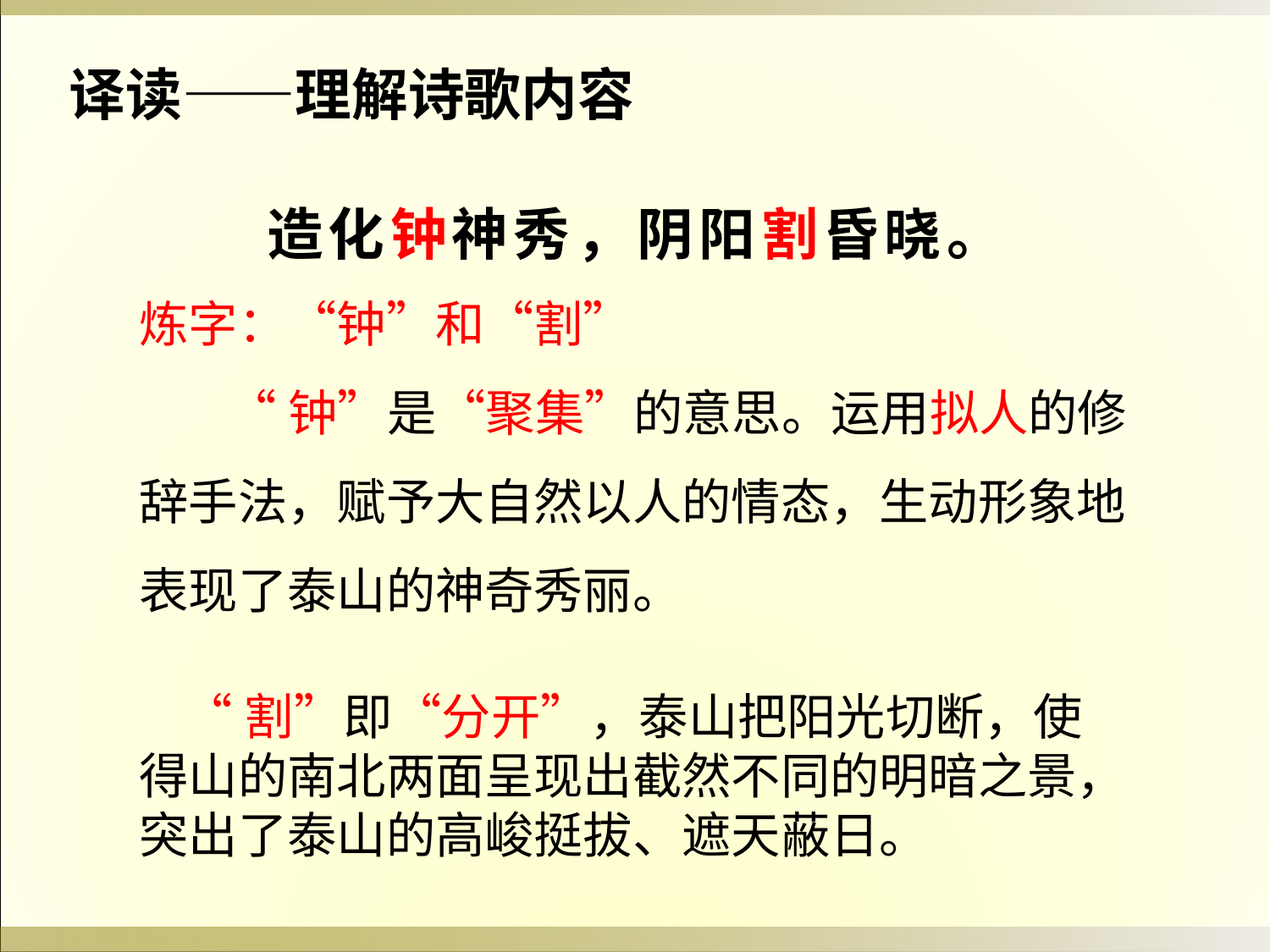

译读——理解诗歌内容
造化钟神秀，阴阳割昏晓。
炼字：“钟”和“割”
        “钟”是“聚集”的意思。运用拟人的修辞手法，赋予大自然以人的情态，生动形象地表现了泰山的神奇秀丽。
    “割”即“分开”，泰山把阳光切断，使得山的南北两面呈现出截然不同的明暗之景，突出了泰山的高峻挺拔、遮天蔽日。